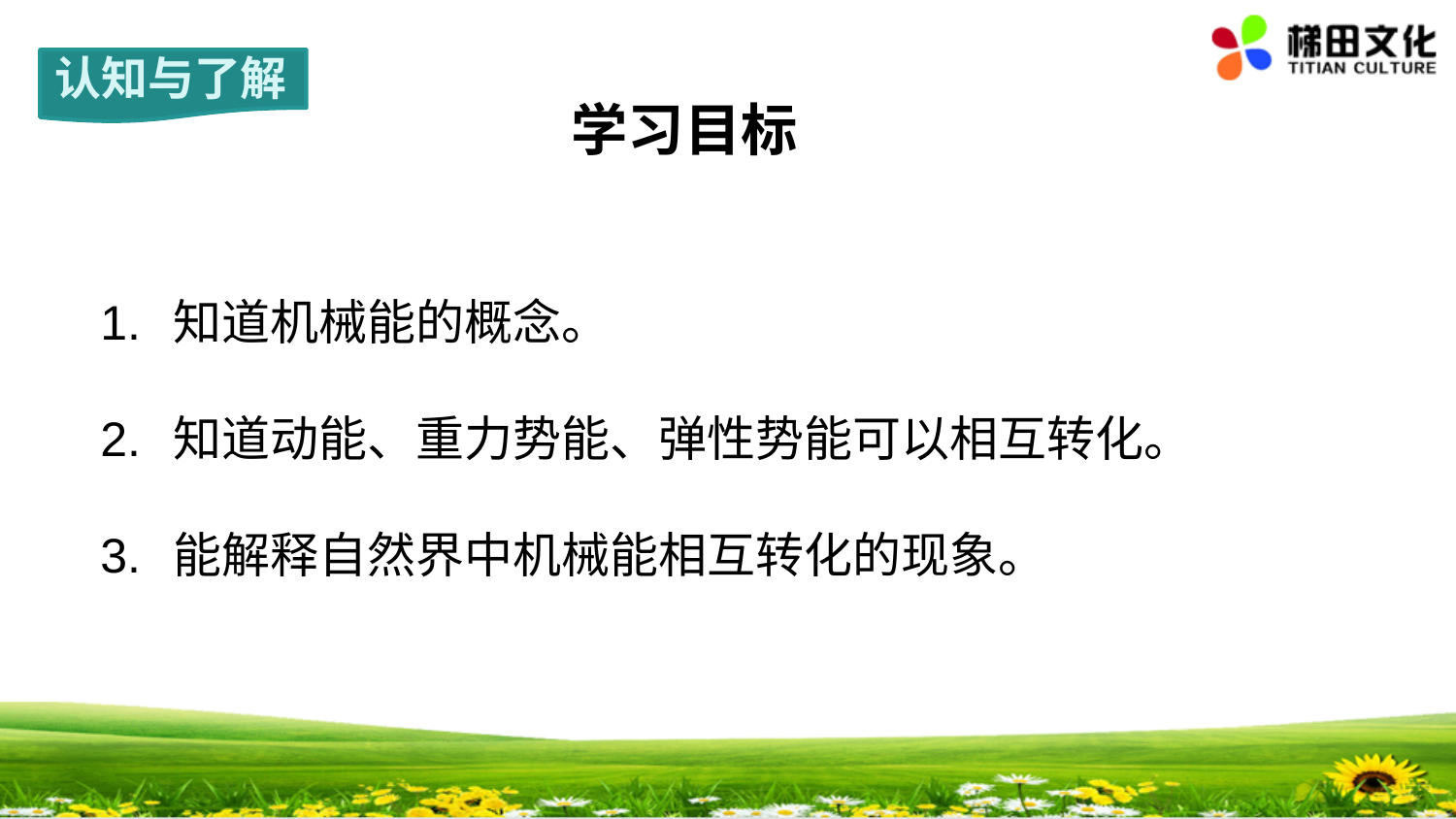

认知与了解

学习目标
知道机械能的概念。
知道动能、重力势能、弹性势能可以相互转化。
能解释自然界中机械能相互转化的现象。